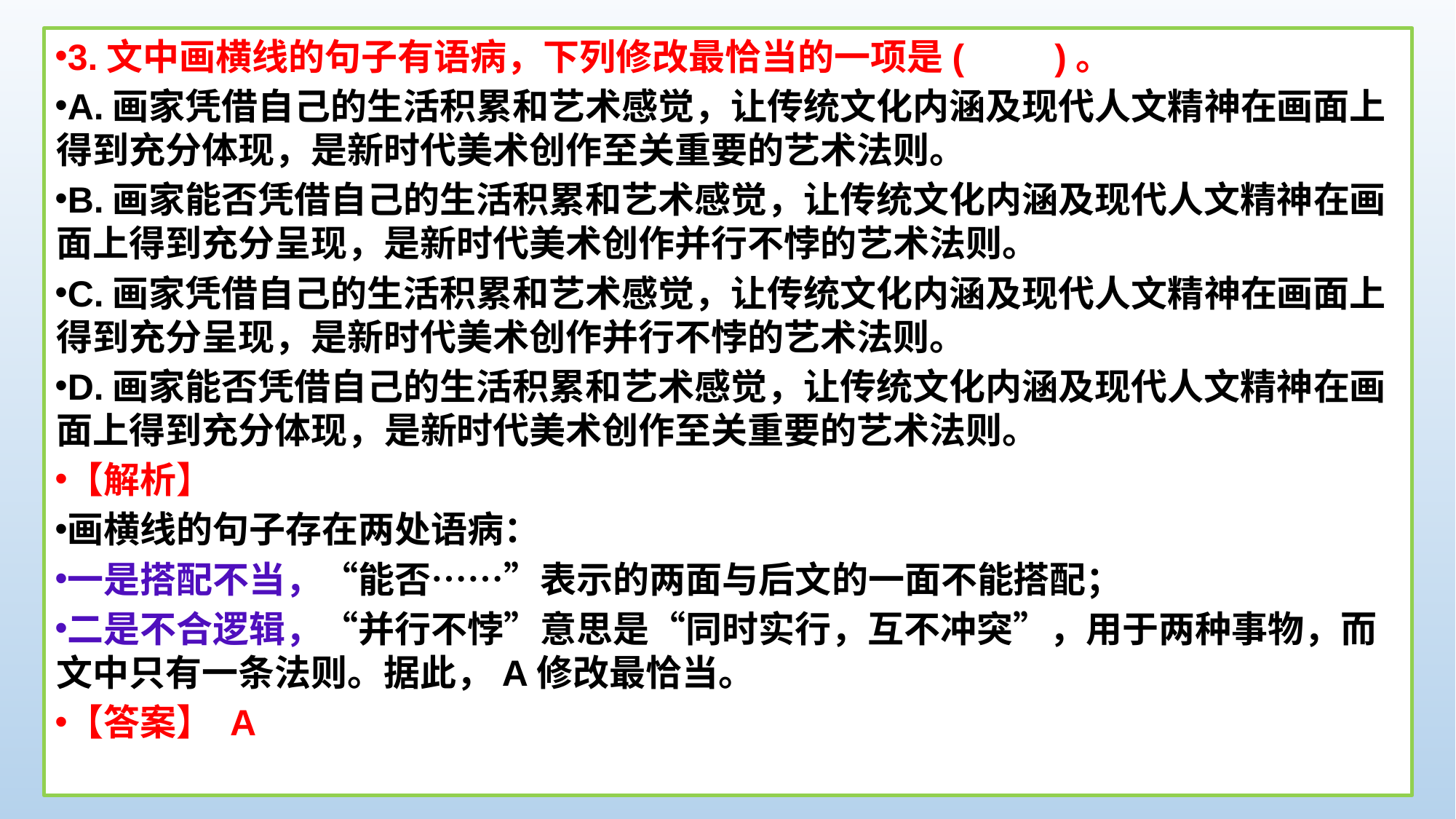

3.文中画横线的句子有语病，下列修改最恰当的一项是(　　)。
A.画家凭借自己的生活积累和艺术感觉，让传统文化内涵及现代人文精神在画面上得到充分体现，是新时代美术创作至关重要的艺术法则。
B.画家能否凭借自己的生活积累和艺术感觉，让传统文化内涵及现代人文精神在画面上得到充分呈现，是新时代美术创作并行不悖的艺术法则。
C.画家凭借自己的生活积累和艺术感觉，让传统文化内涵及现代人文精神在画面上得到充分呈现，是新时代美术创作并行不悖的艺术法则。
D.画家能否凭借自己的生活积累和艺术感觉，让传统文化内涵及现代人文精神在画面上得到充分体现，是新时代美术创作至关重要的艺术法则。
【解析】
画横线的句子存在两处语病：
一是搭配不当，“能否……”表示的两面与后文的一面不能搭配；
二是不合逻辑，“并行不悖”意思是“同时实行，互不冲突”，用于两种事物，而文中只有一条法则。据此，A修改最恰当。
【答案】 A